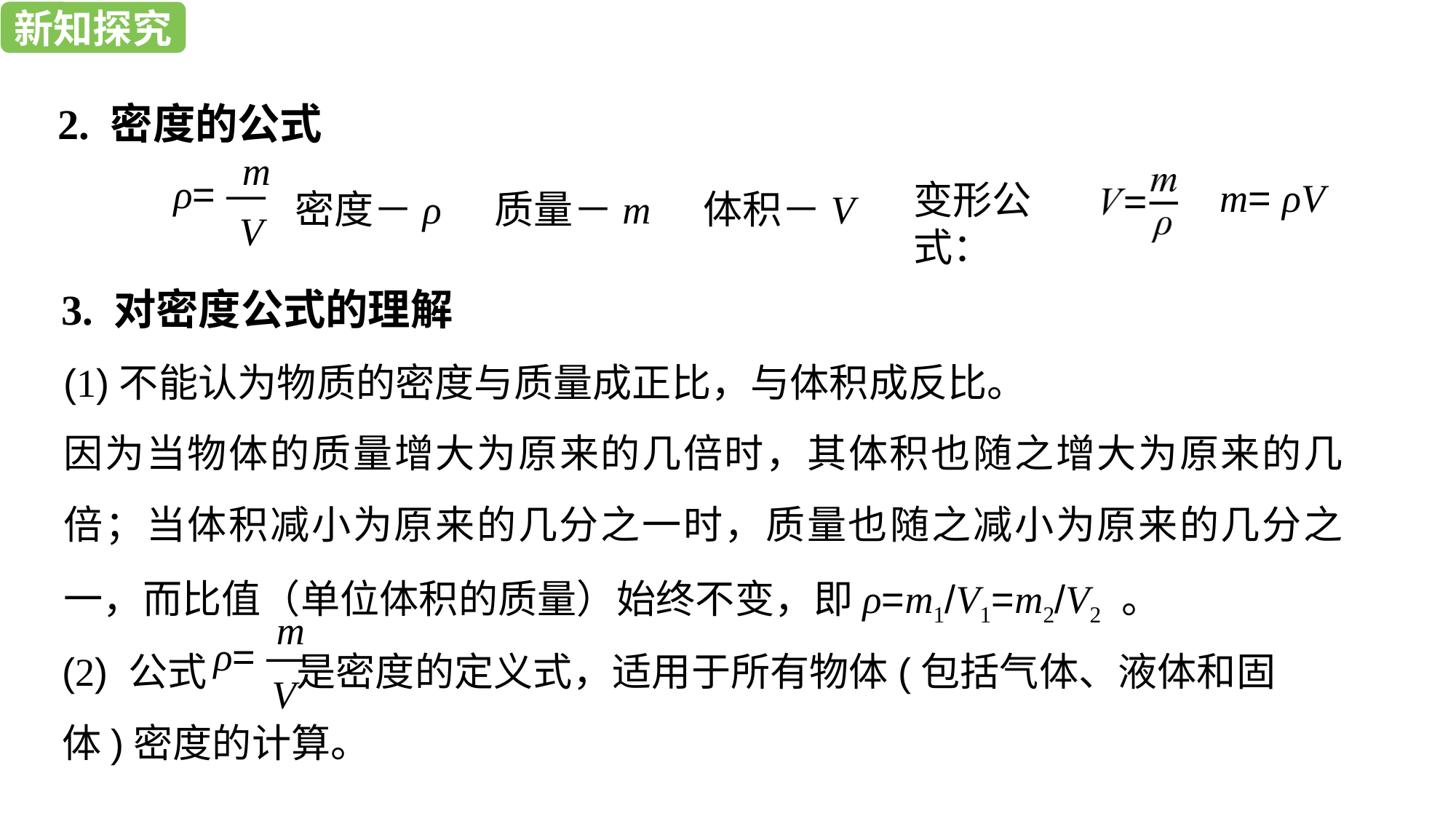

新知探究
新知探究
2. 密度的公式
m
ρ= —
V
密度－ρ    质量－m    体积－V

m= ρV
变形公式：
3. 对密度公式的理解
(1)不能认为物质的密度与质量成正比，与体积成反比。
因为当物体的质量增大为原来的几倍时，其体积也随之增大为原来的几倍；当体积减小为原来的几分之一时，质量也随之减小为原来的几分之一，而比值（单位体积的质量）始终不变，即ρ=m1/V1=m2/V2 。
m
ρ= —
V
(2) 公式          是密度的定义式，适用于所有物体(包括气体、液体和固体)密度的计算。